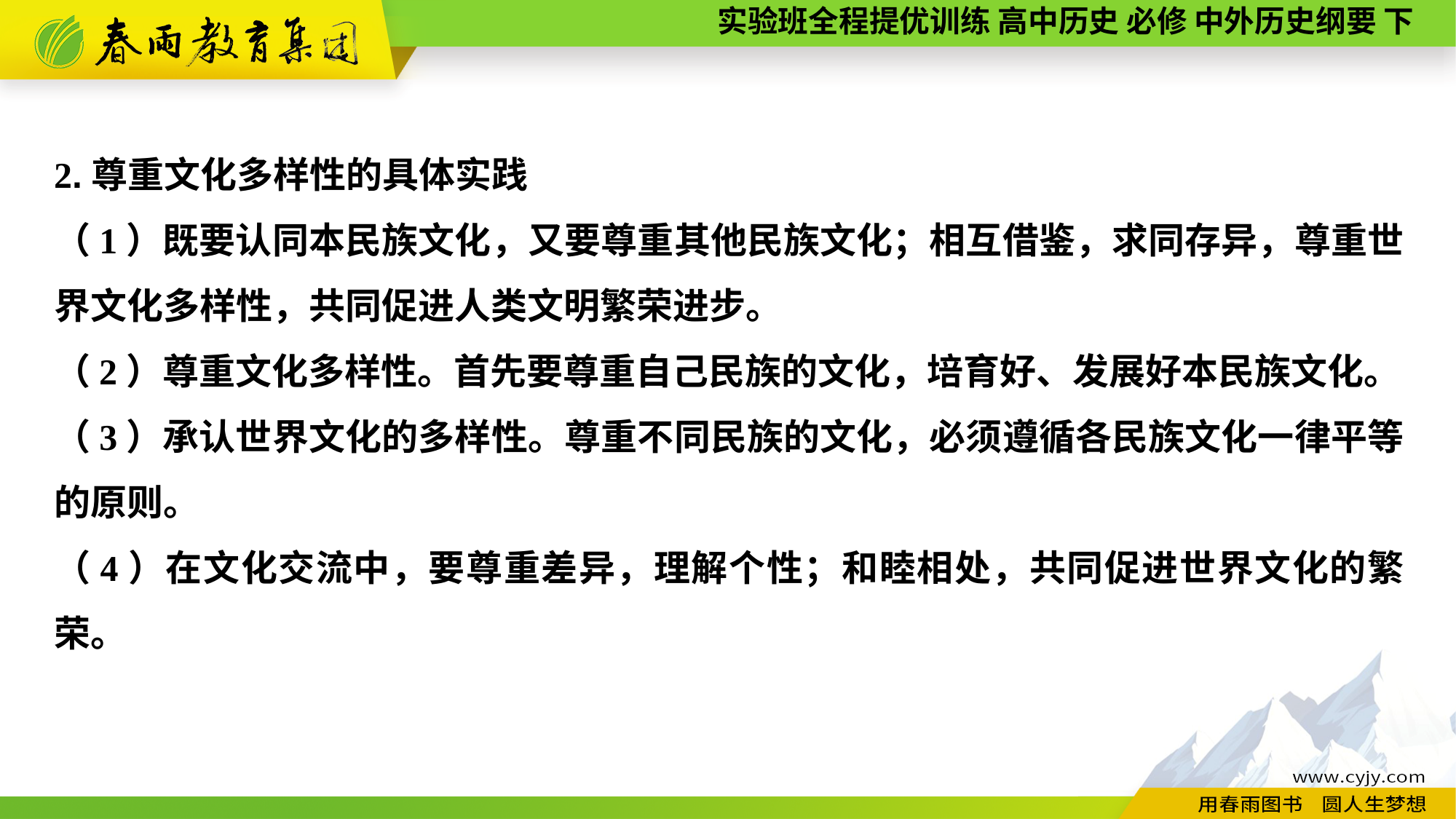

2.尊重文化多样性的具体实践
（1）既要认同本民族文化，又要尊重其他民族文化；相互借鉴，求同存异，尊重世界文化多样性，共同促进人类文明繁荣进步。
（2）尊重文化多样性。首先要尊重自己民族的文化，培育好、发展好本民族文化。
（3）承认世界文化的多样性。尊重不同民族的文化，必须遵循各民族文化一律平等的原则。
（4）在文化交流中，要尊重差异，理解个性；和睦相处，共同促进世界文化的繁荣。